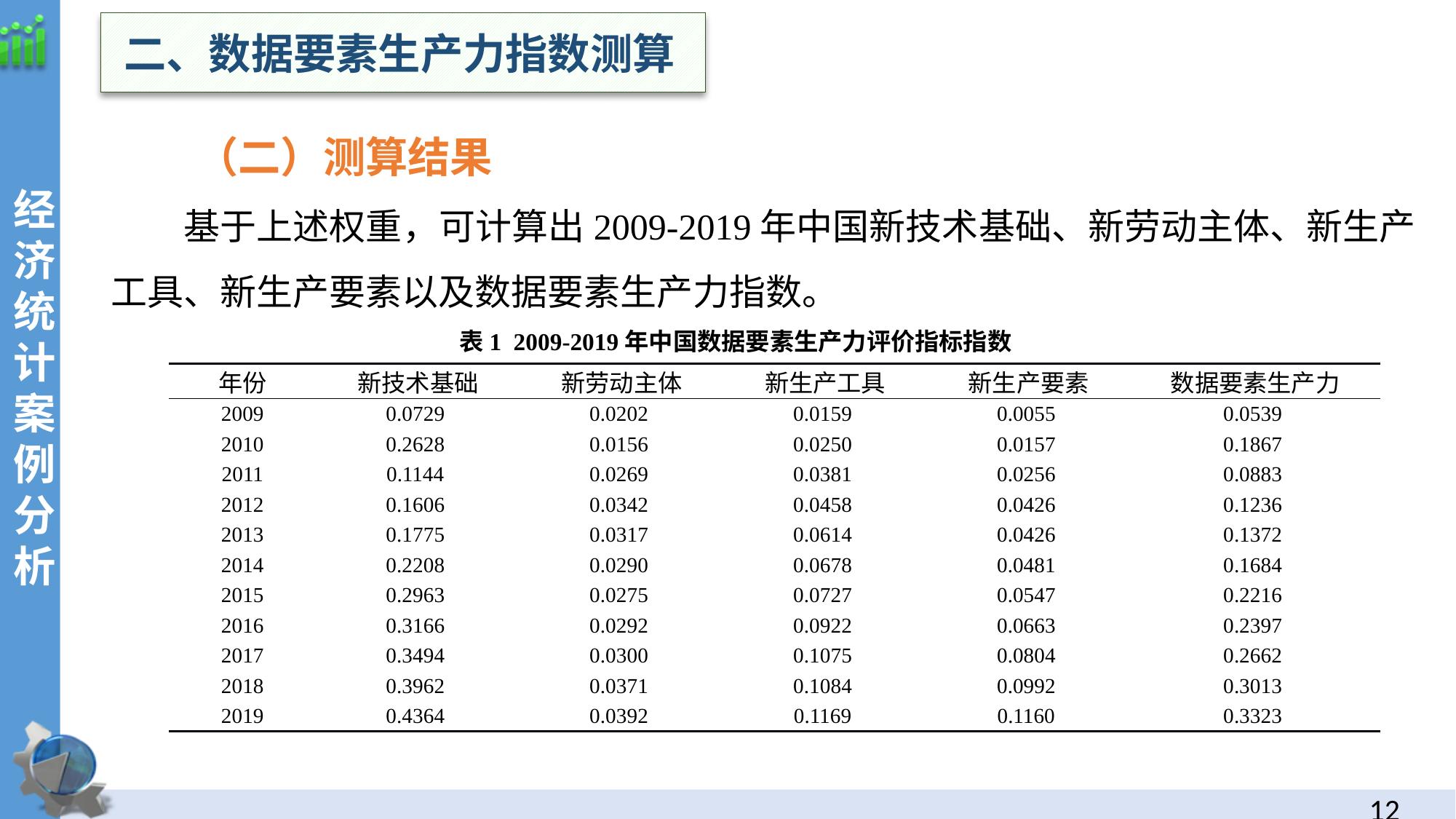

二、数据要素生产力指数测算
（二）测算结果
基于上述权重，可计算出2009-2019年中国新技术基础、新劳动主体、新生产工具、新生产要素以及数据要素生产力指数。

经
济统计案例分析

表1  2009-2019年中国数据要素生产力评价指标指数
| 年份 | 新技术基础 | 新劳动主体 | 新生产工具 | 新生产要素 | 数据要素生产力 |
| --- | --- | --- | --- | --- | --- |
| 2009 | 0.0729 | 0.0202 | 0.0159 | 0.0055 | 0.0539 |
| 2010 | 0.2628 | 0.0156 | 0.0250 | 0.0157 | 0.1867 |
| 2011 | 0.1144 | 0.0269 | 0.0381 | 0.0256 | 0.0883 |
| 2012 | 0.1606 | 0.0342 | 0.0458 | 0.0426 | 0.1236 |
| 2013 | 0.1775 | 0.0317 | 0.0614 | 0.0426 | 0.1372 |
| 2014 | 0.2208 | 0.0290 | 0.0678 | 0.0481 | 0.1684 |
| 2015 | 0.2963 | 0.0275 | 0.0727 | 0.0547 | 0.2216 |
| 2016 | 0.3166 | 0.0292 | 0.0922 | 0.0663 | 0.2397 |
| 2017 | 0.3494 | 0.0300 | 0.1075 | 0.0804 | 0.2662 |
| 2018 | 0.3962 | 0.0371 | 0.1084 | 0.0992 | 0.3013 |
| 2019 | 0.4364 | 0.0392 | 0.1169 | 0.1160 | 0.3323 |

12